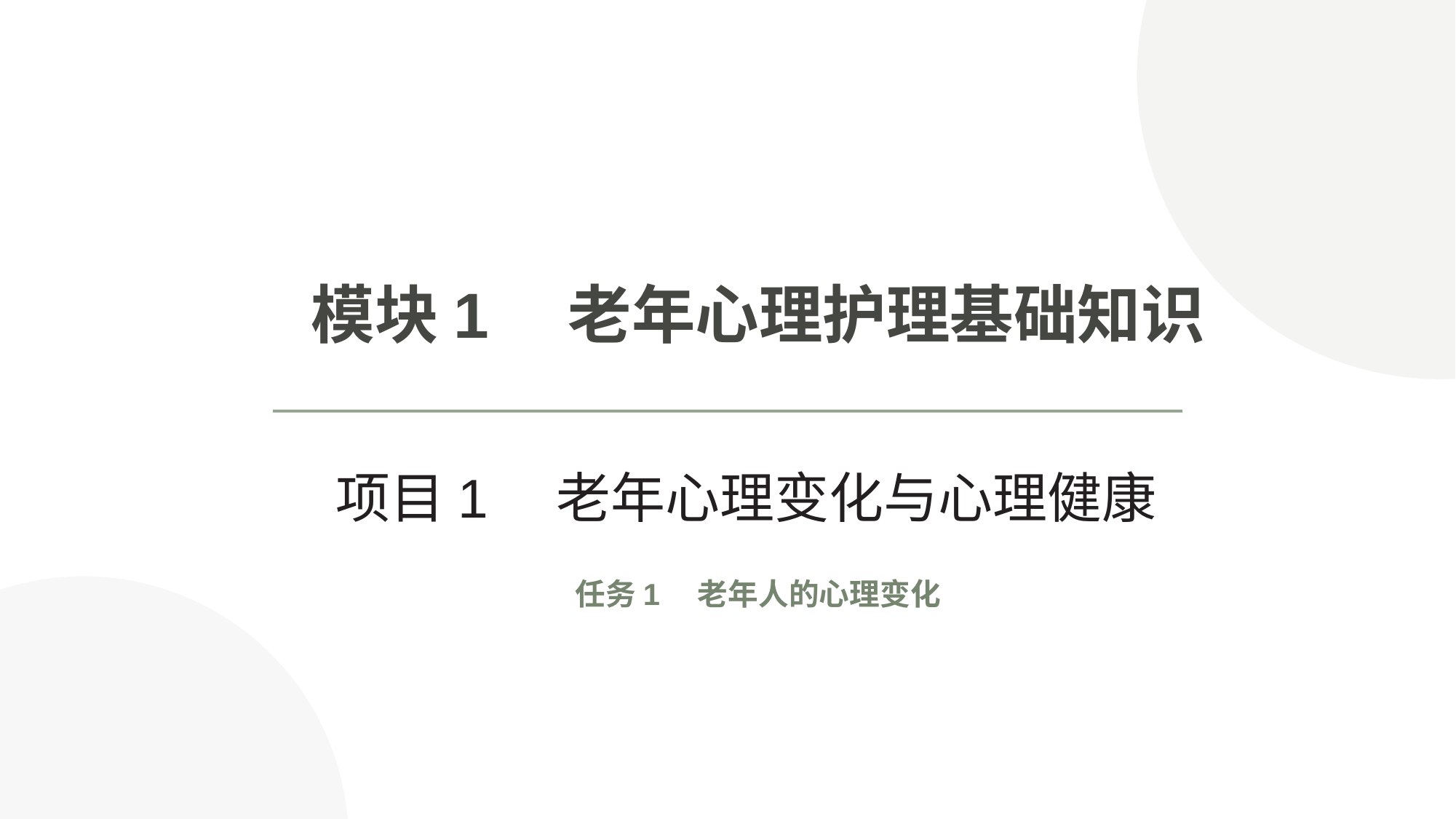

模块1　老年心理护理基础知识

项目1　老年心理变化与心理健康
任务1　老年人的心理变化